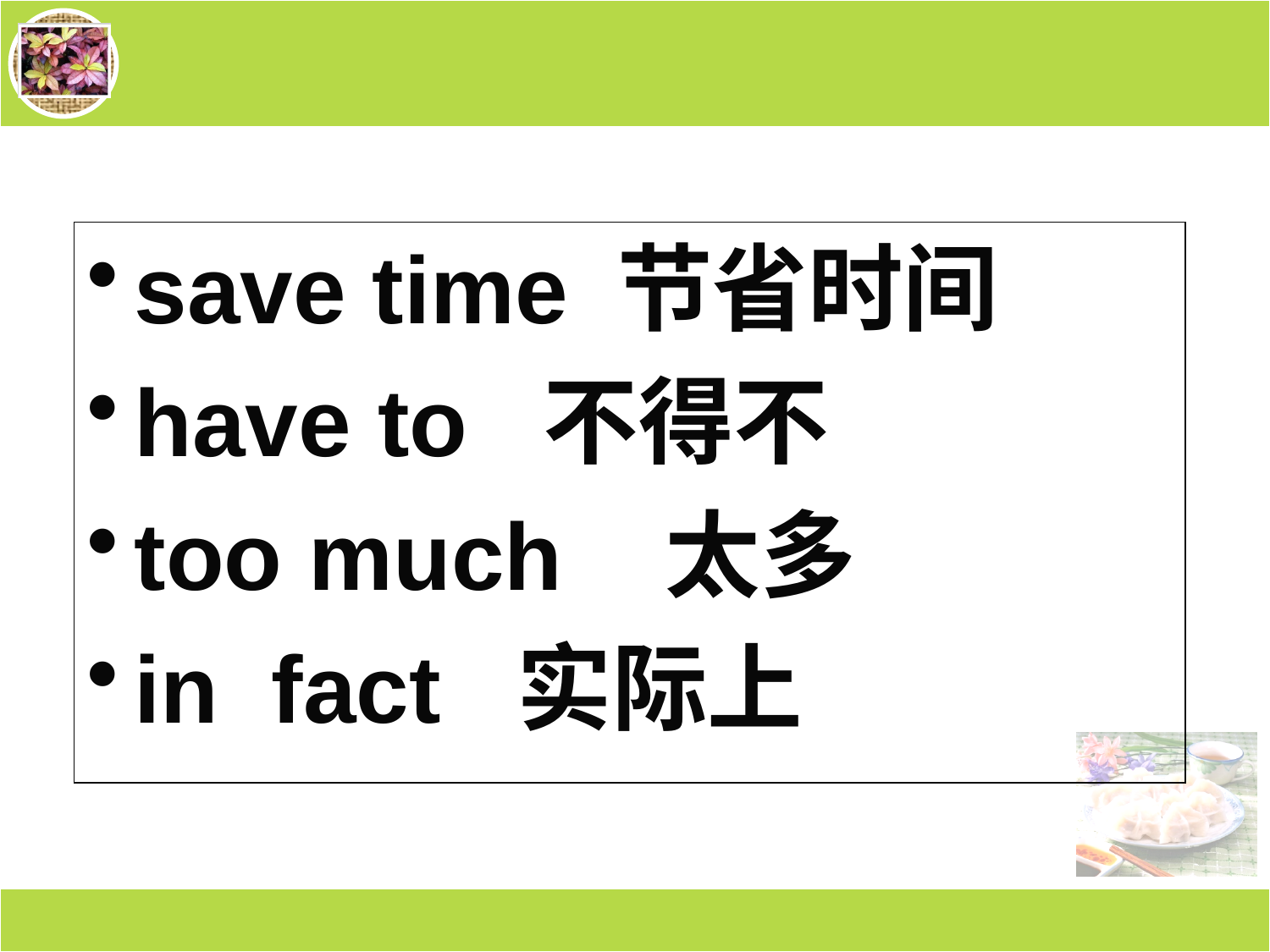

save time 节省时间
have to  不得不
too much   太多
in  fact  实际上